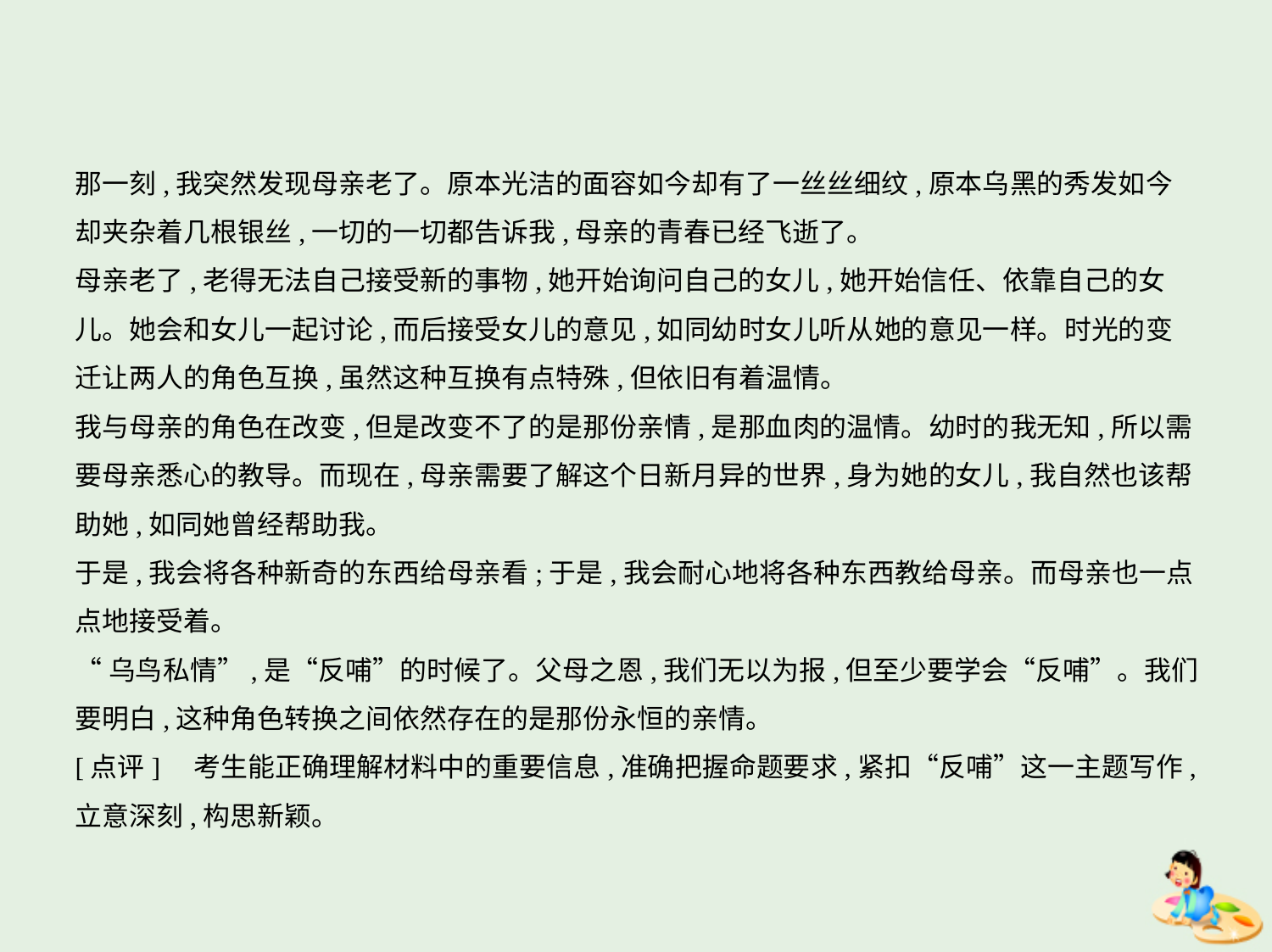

那一刻,我突然发现母亲老了。原本光洁的面容如今却有了一丝丝细纹,原本乌黑的秀发如今
却夹杂着几根银丝,一切的一切都告诉我,母亲的青春已经飞逝了。
母亲老了,老得无法自己接受新的事物,她开始询问自己的女儿,她开始信任、依靠自己的女
儿。她会和女儿一起讨论,而后接受女儿的意见,如同幼时女儿听从她的意见一样。时光的变
迁让两人的角色互换,虽然这种互换有点特殊,但依旧有着温情。
我与母亲的角色在改变,但是改变不了的是那份亲情,是那血肉的温情。幼时的我无知,所以需
要母亲悉心的教导。而现在,母亲需要了解这个日新月异的世界,身为她的女儿,我自然也该帮
助她,如同她曾经帮助我。
于是,我会将各种新奇的东西给母亲看;于是,我会耐心地将各种东西教给母亲。而母亲也一点
点地接受着。
“乌鸟私情”,是“反哺”的时候了。父母之恩,我们无以为报,但至少要学会“反哺”。我们
要明白,这种角色转换之间依然存在的是那份永恒的亲情。
[点评]　考生能正确理解材料中的重要信息,准确把握命题要求,紧扣“反哺”这一主题写作,
立意深刻,构思新颖。